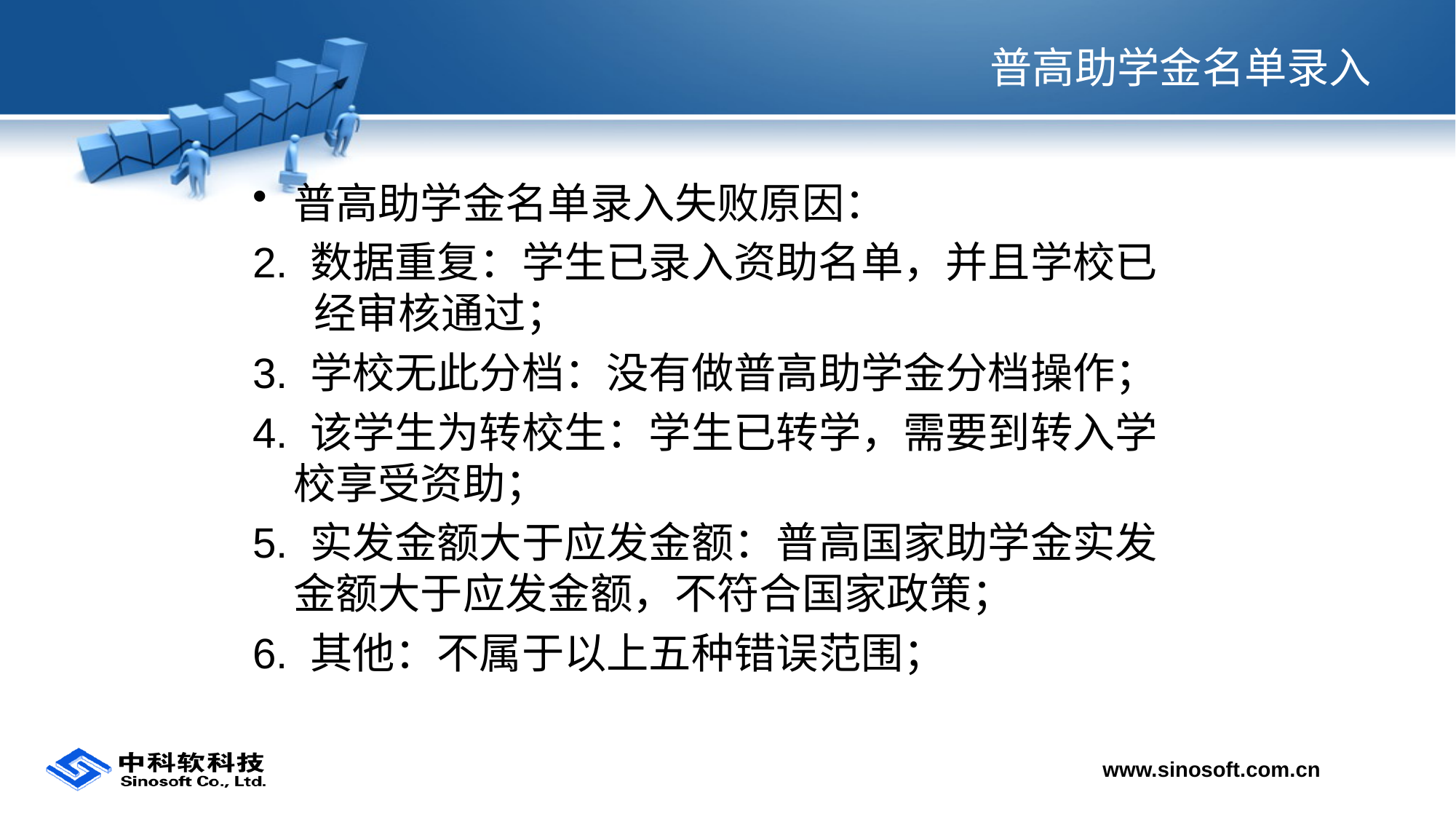

# 普高助学金名单录入
普高助学金名单录入失败原因：
2. 数据重复：学生已录入资助名单，并且学校已经审核通过；
3. 学校无此分档：没有做普高助学金分档操作；
4. 该学生为转校生：学生已转学，需要到转入学校享受资助；
5. 实发金额大于应发金额：普高国家助学金实发金额大于应发金额，不符合国家政策；
6. 其他：不属于以上五种错误范围；